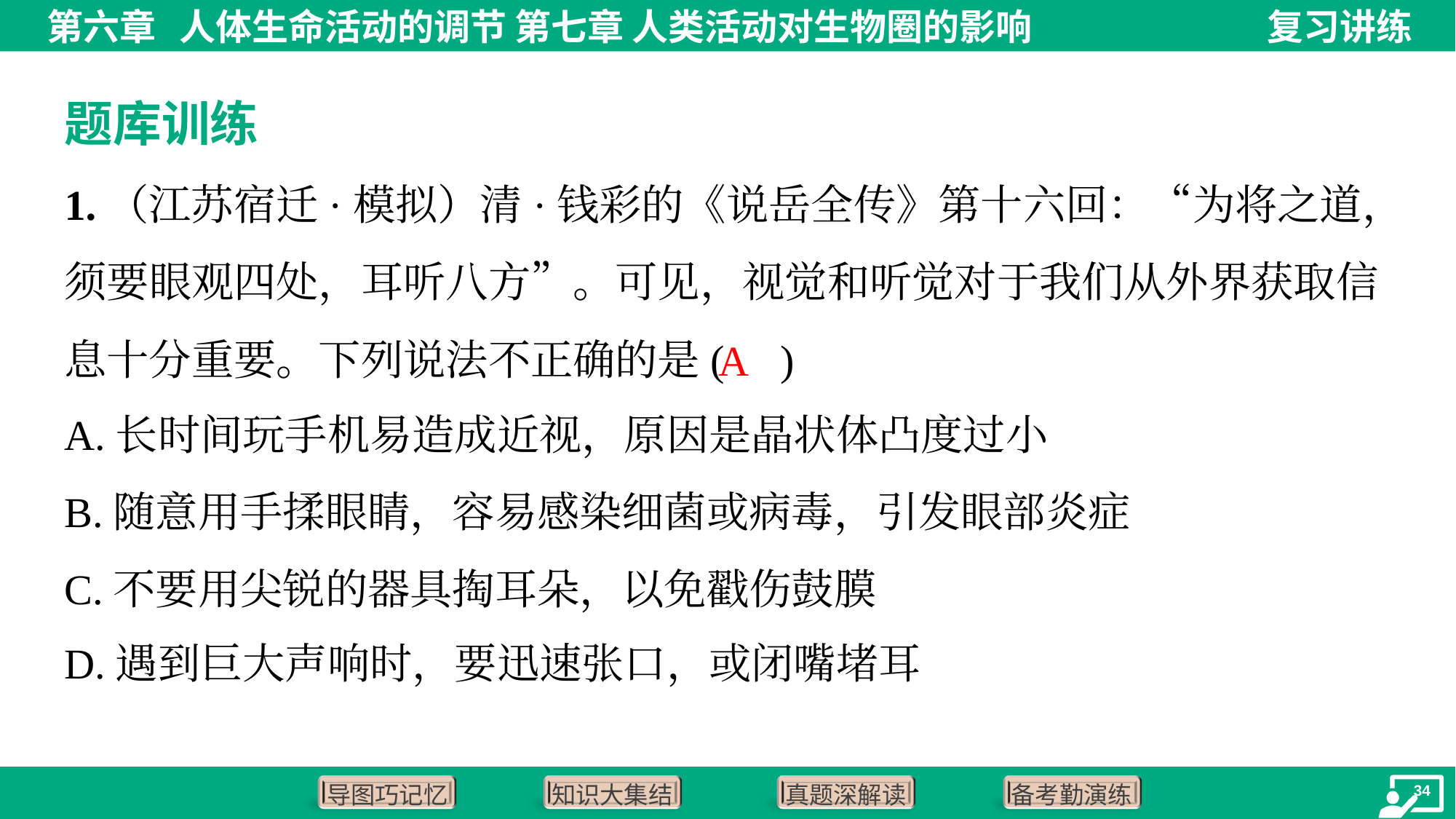

题库训练
1.（江苏宿迁·模拟）清·钱彩的《说岳全传》第十六回：“为将之道，须要眼观四处，耳听八方”。可见，视觉和听觉对于我们从外界获取信息十分重要。下列说法不正确的是(     )
A
A.长时间玩手机易造成近视，原因是晶状体凸度过小
B.随意用手揉眼睛，容易感染细菌或病毒，引发眼部炎症
C.不要用尖锐的器具掏耳朵，以免戳伤鼓膜
D.遇到巨大声响时，要迅速张口，或闭嘴堵耳